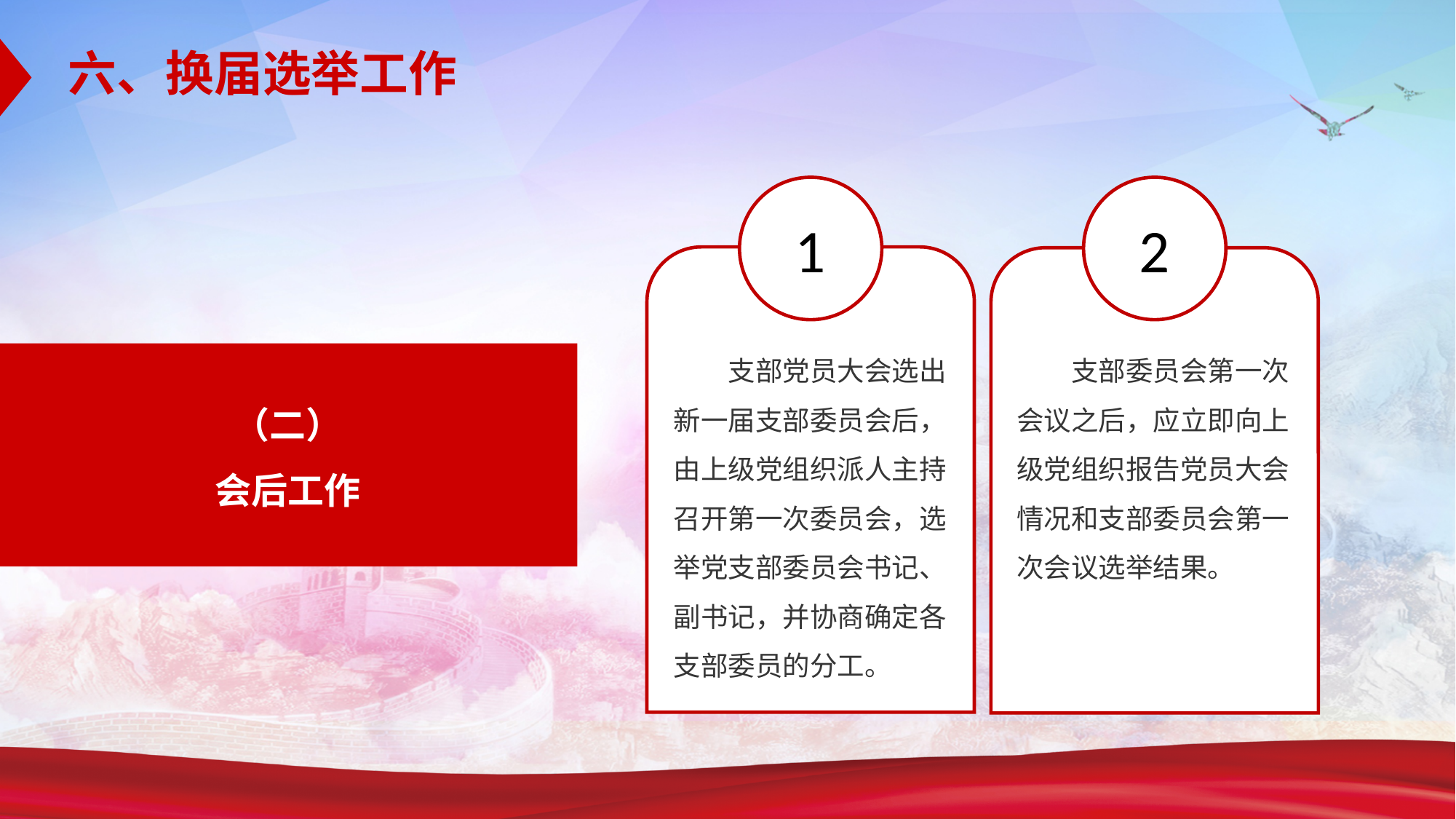

六、换届选举工作

1
2

支部党员大会选出新一届支部委员会后，由上级党组织派人主持召开第一次委员会，选举党支部委员会书记、副书记，并协商确定各支部委员的分工。
支部委员会第一次会议之后，应立即向上级党组织报告党员大会情况和支部委员会第一次会议选举结果。

（二）
会后工作